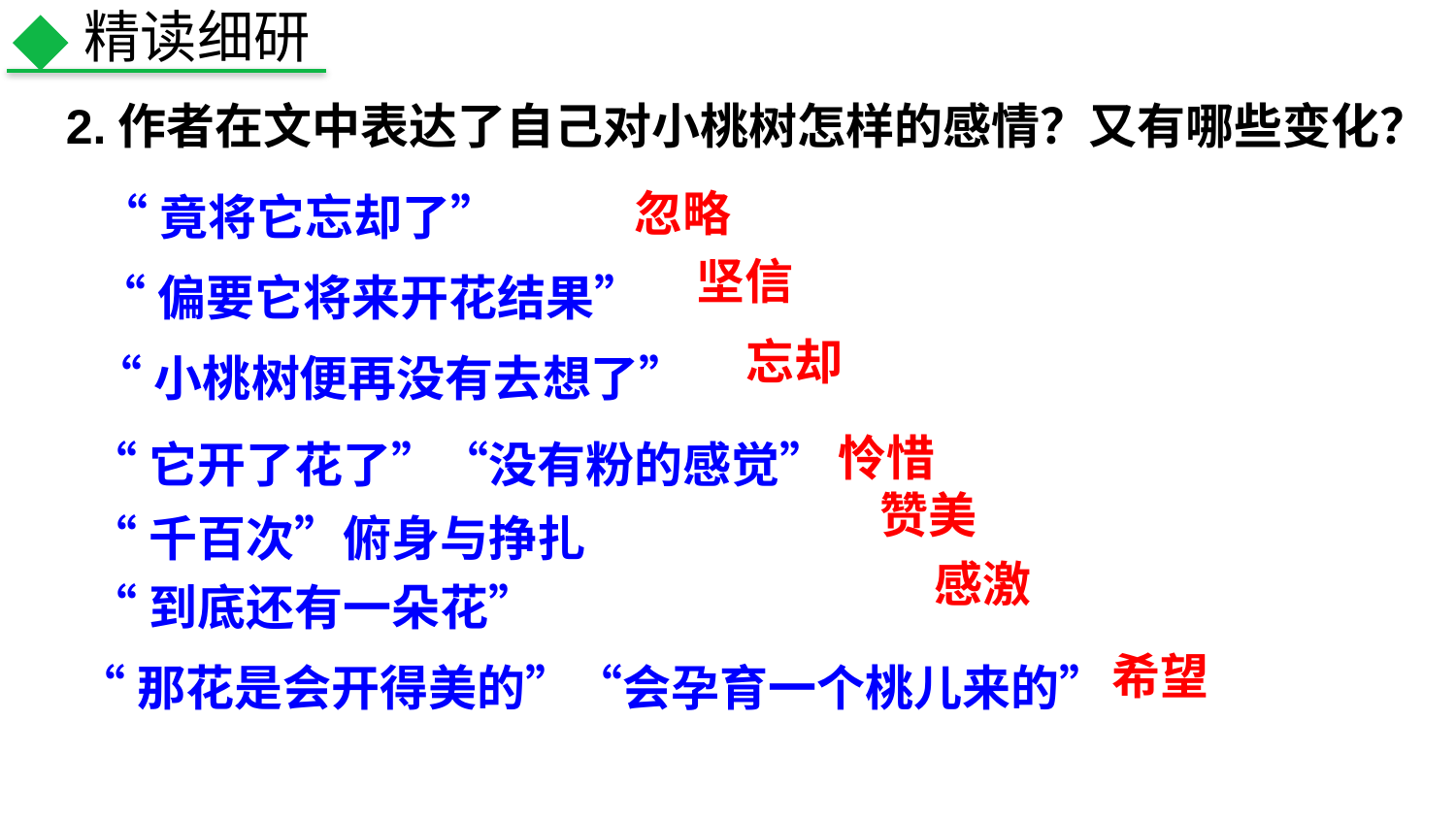

精读细研

2.作者在文中表达了自己对小桃树怎样的感情？又有哪些变化？
忽略
“竟将它忘却了”
坚信
“偏要它将来开花结果”
忘却
“小桃树便再没有去想了”
怜惜
“它开了花了”“没有粉的感觉”
赞美
“千百次”俯身与挣扎
感激
“到底还有一朵花”
希望
“那花是会开得美的”“会孕育一个桃儿来的”